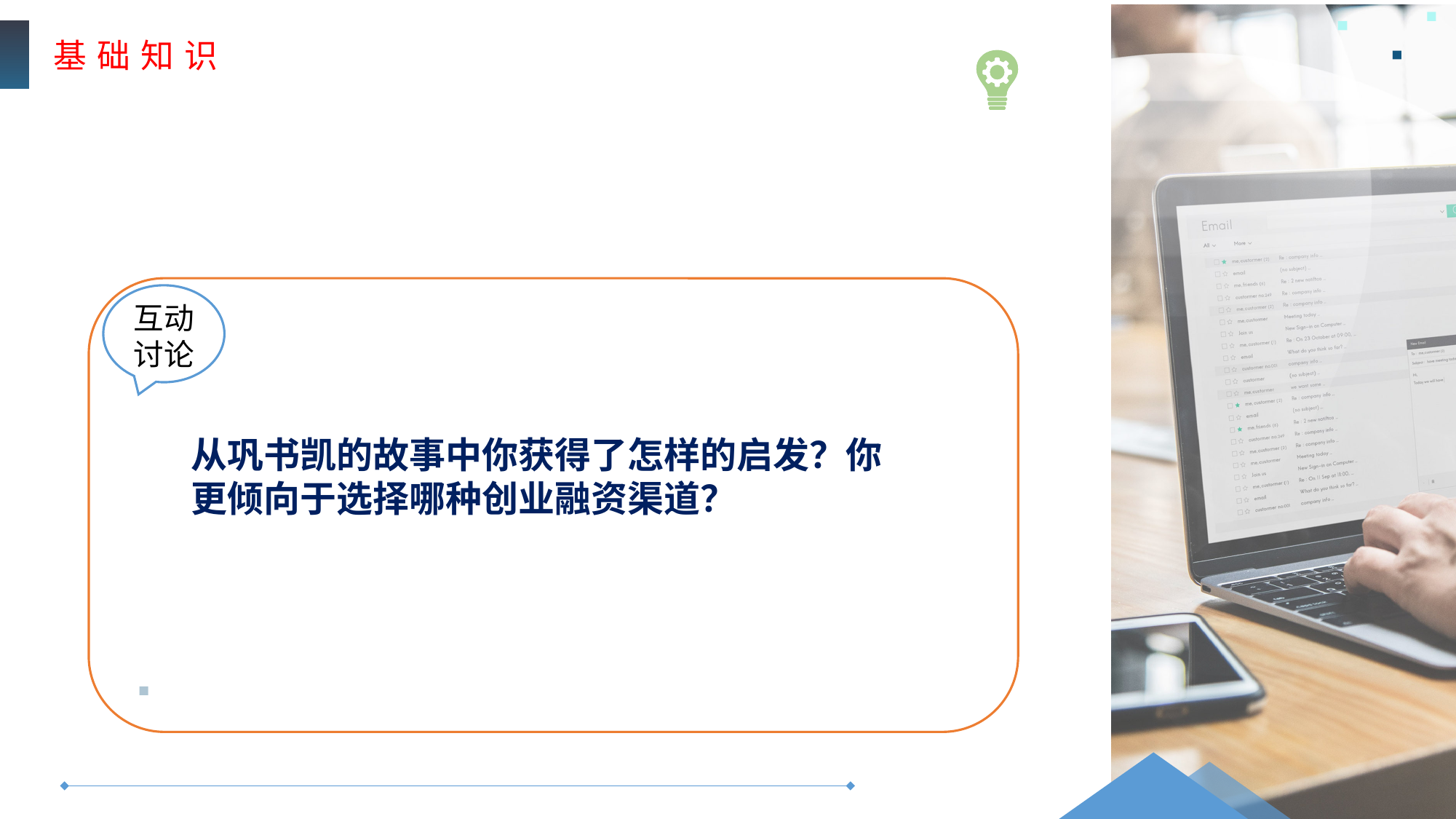

基 础 知 识

互动
讨论
从巩书凯的故事中你获得了怎样的启发？你更倾向于选择哪种创业融资渠道？